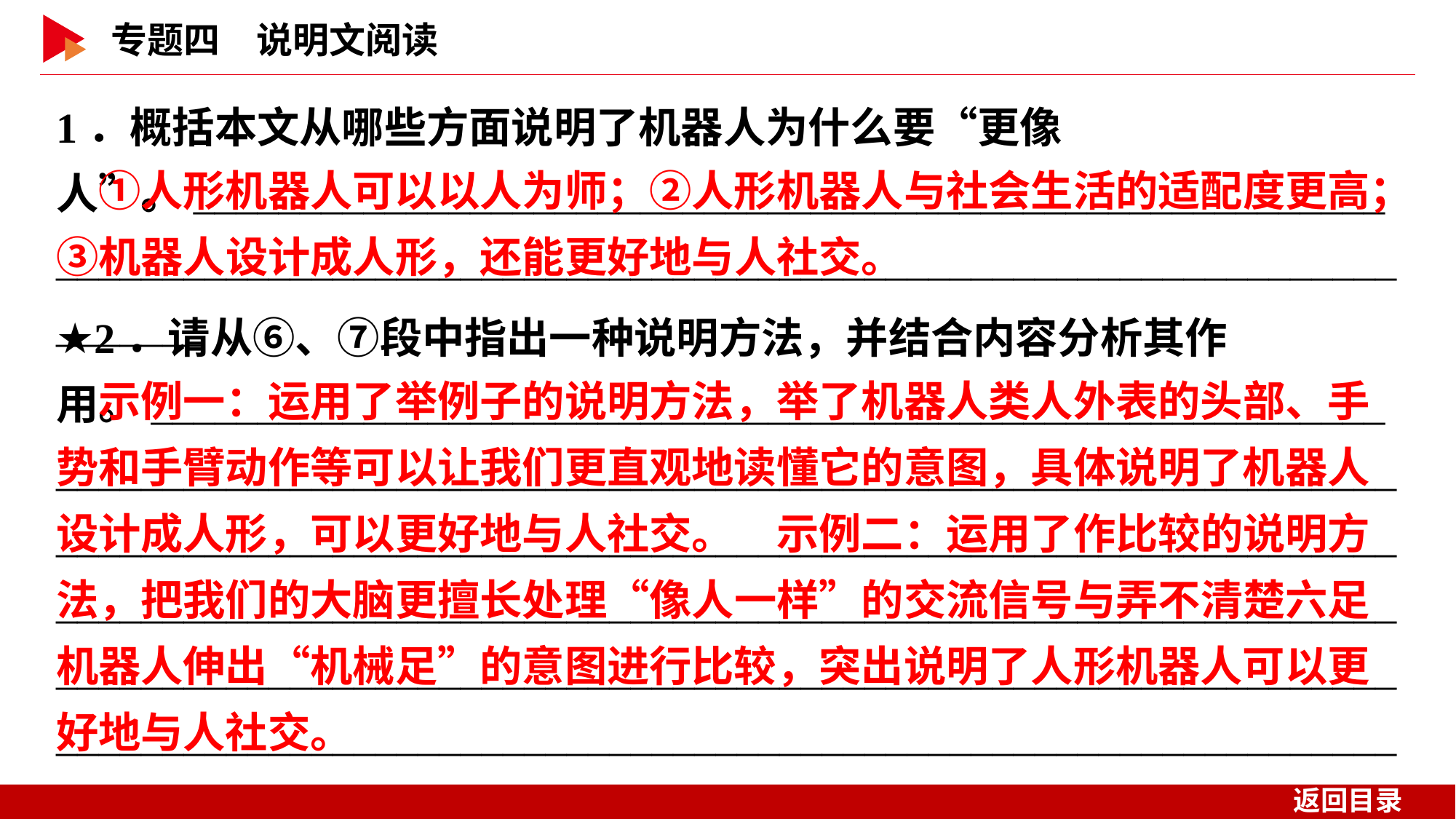

1．概括本文从哪些方面说明了机器人为什么要“更像人”。______________________________________________________________________________________________________________________________
　①人形机器人可以以人为师；②人形机器人与社会生活的适配度更高；③机器人设计成人形，还能更好地与人社交。
★2．请从⑥、⑦段中指出一种说明方法，并结合内容分析其作用。__________________________________________________________________________________________________________________________________________________________________________________________________________________________________________________________________________________________________________________________________________________________________________________________
　示例一：运用了举例子的说明方法，举了机器人类人外表的头部、手势和手臂动作等可以让我们更直观地读懂它的意图，具体说明了机器人设计成人形，可以更好地与人社交。　示例二：运用了作比较的说明方法，把我们的大脑更擅长处理“像人一样”的交流信号与弄不清楚六足机器人伸出“机械足”的意图进行比较，突出说明了人形机器人可以更好地与人社交。